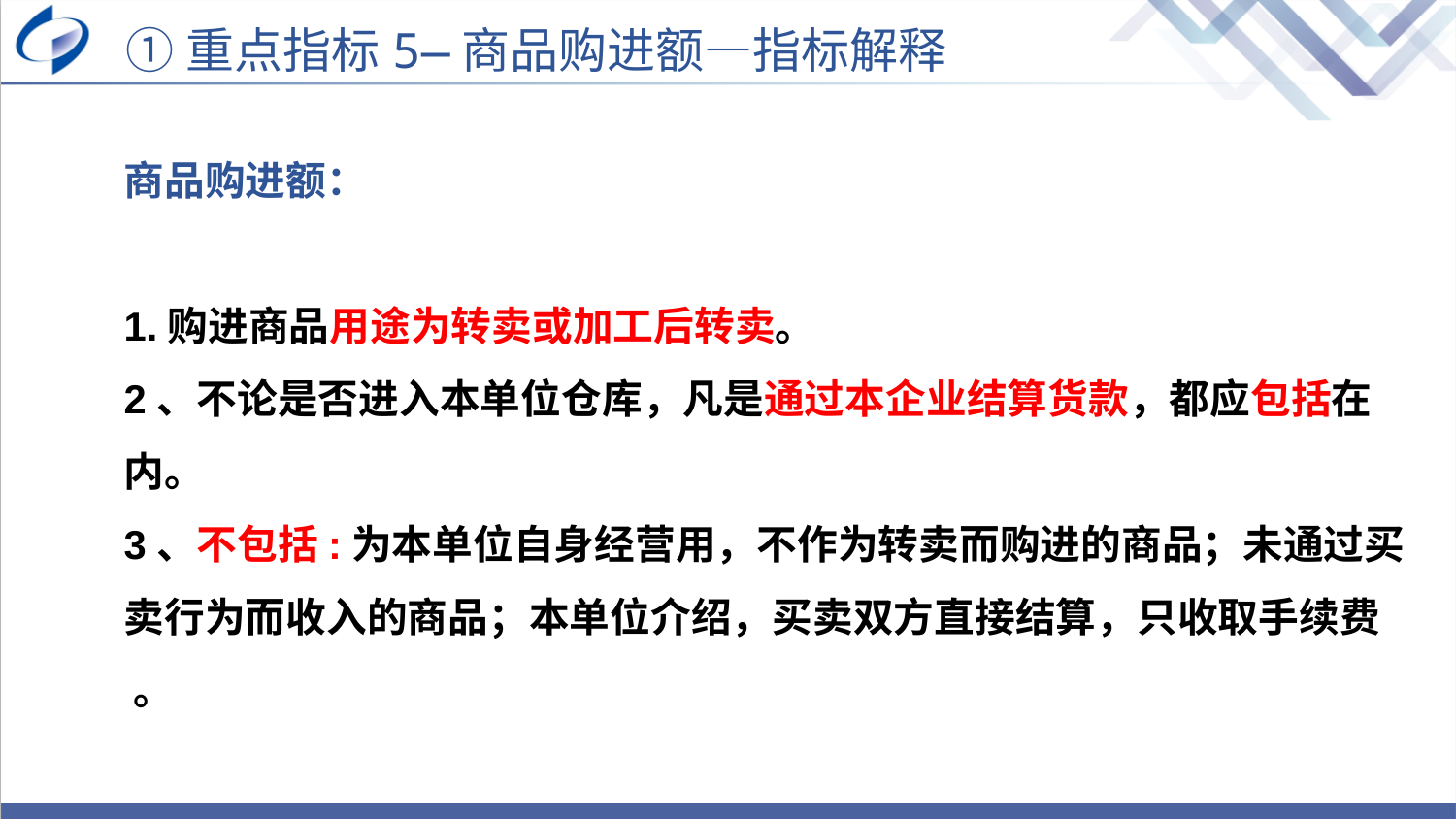

①重点指标5—商品购进额—指标解释

商品购进额：

1.购进商品用途为转卖或加工后转卖。
2、不论是否进入本单位仓库，凡是通过本企业结算货款，都应包括在内。
3、不包括:为本单位自身经营用，不作为转卖而购进的商品；未通过买卖行为而收入的商品；本单位介绍，买卖双方直接结算，只收取手续费 。